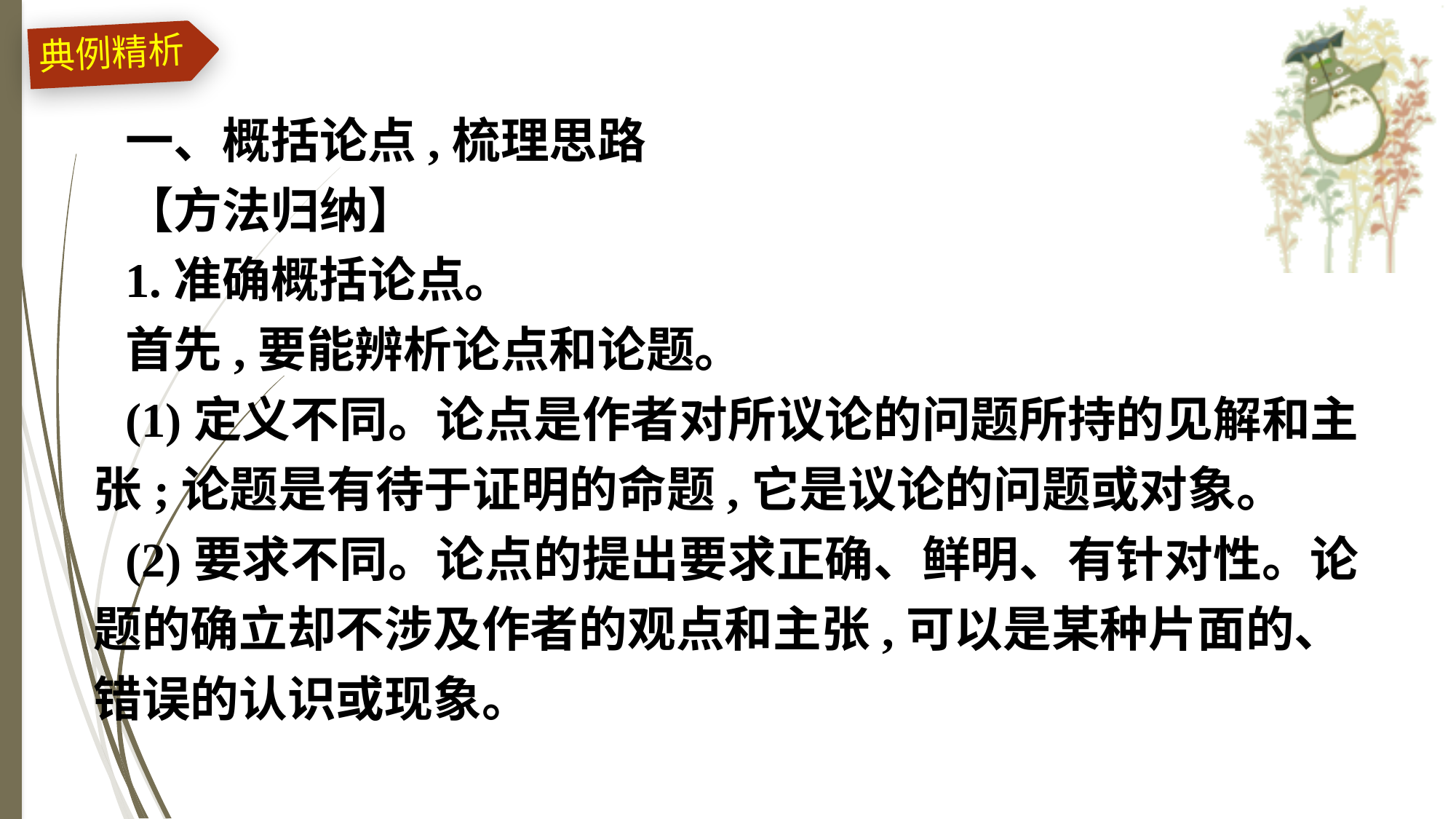

典例精析
一、概括论点,梳理思路
【方法归纳】
1.准确概括论点。
首先,要能辨析论点和论题。
(1)定义不同。论点是作者对所议论的问题所持的见解和主张;论题是有待于证明的命题,它是议论的问题或对象。
(2)要求不同。论点的提出要求正确、鲜明、有针对性。论题的确立却不涉及作者的观点和主张,可以是某种片面的、错误的认识或现象。